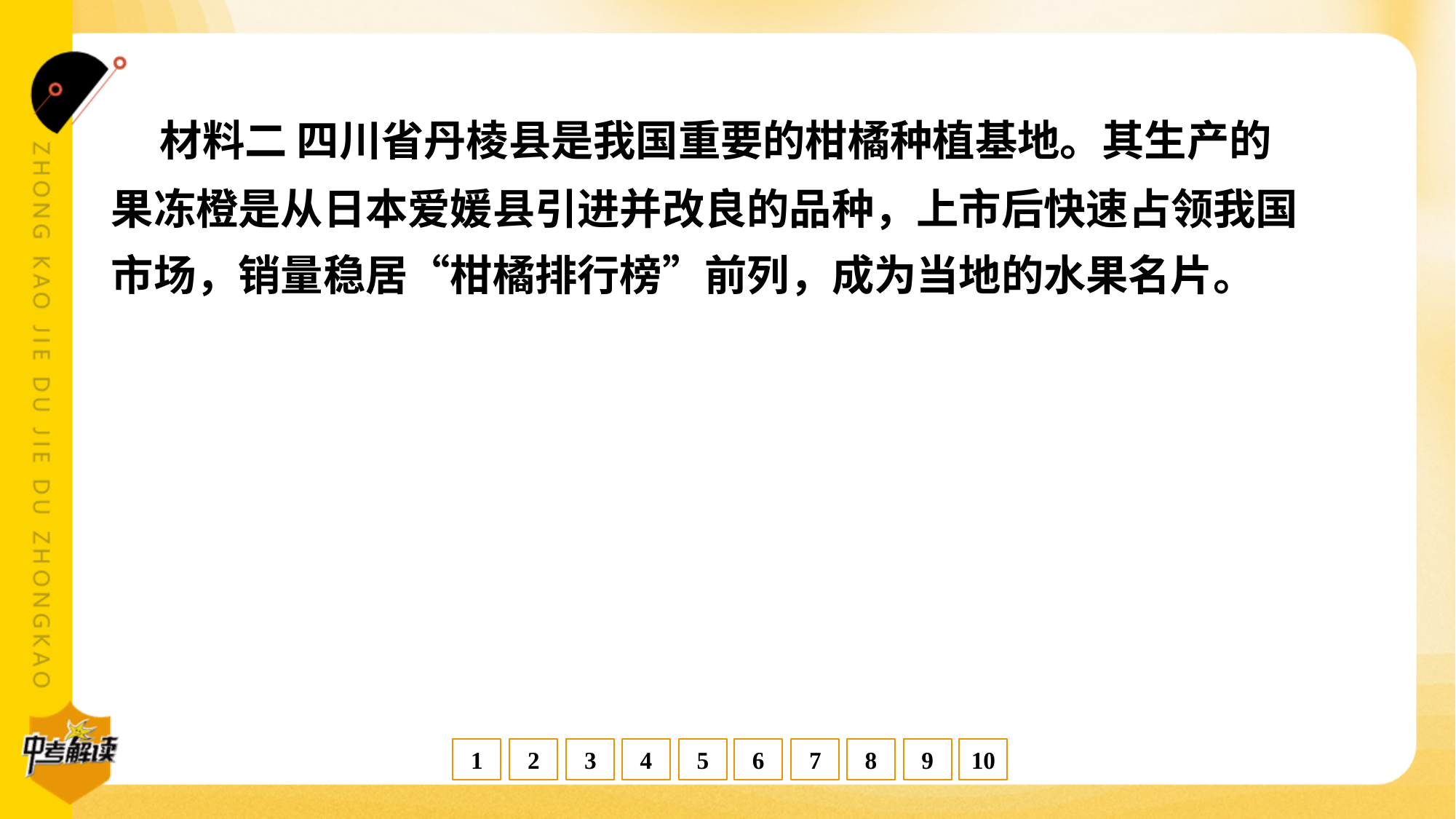

材料二 四川省丹棱县是我国重要的柑橘种植基地。其生产的
果冻橙是从日本爱媛县引进并改良的品种，上市后快速占领我国
市场，销量稳居“柑橘排行榜”前列，成为当地的水果名片。